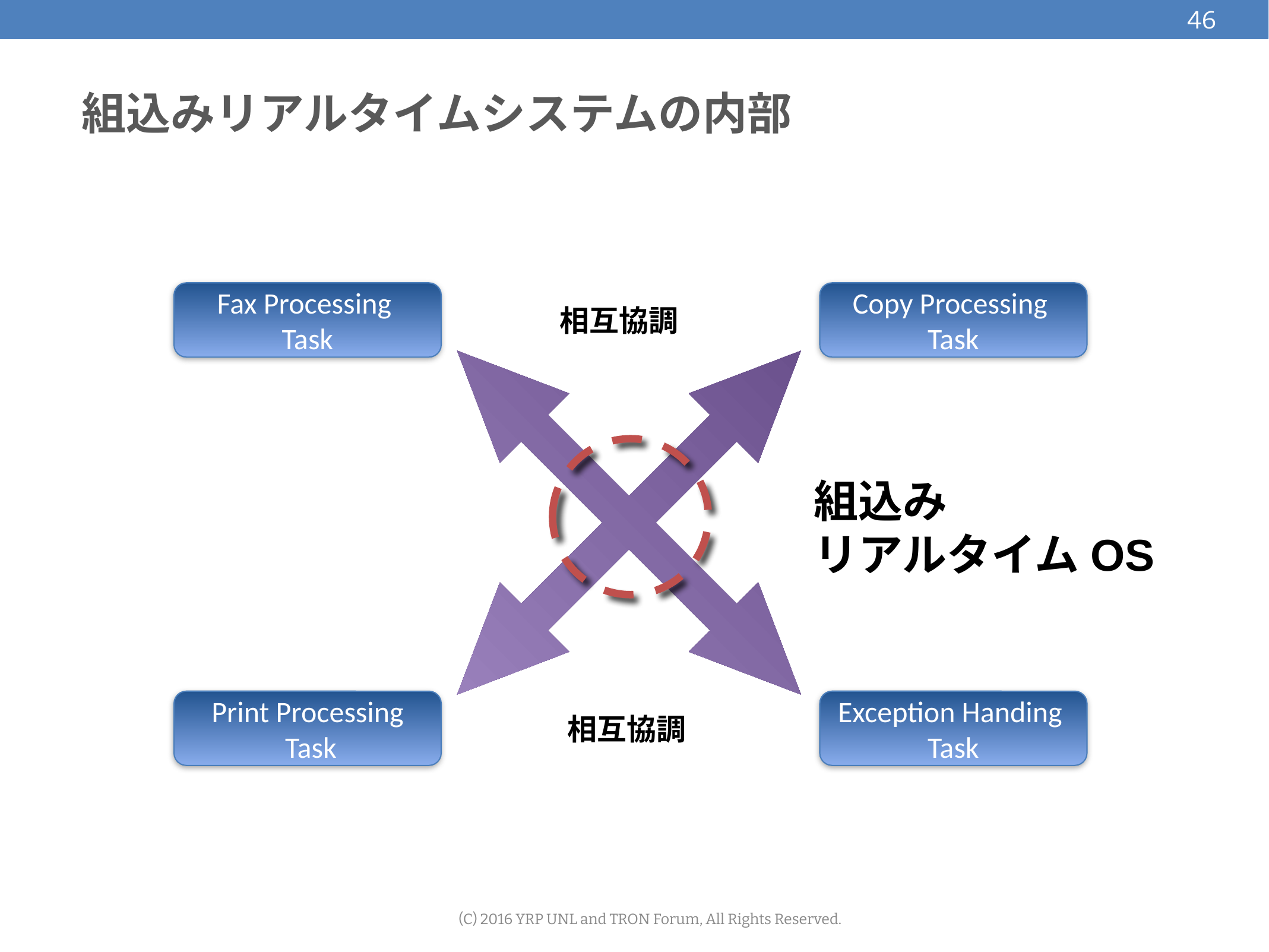

46
# 組込みリアルタイムシステムの内部

Fax Processing
Task
Copy Processing
Task
相互協調

組込み
リアルタイムOS
Print Processing
 Task
Exception Handing
Task
相互協調
(C) 2016 YRP UNL and TRON Forum, All Rights Reserved.